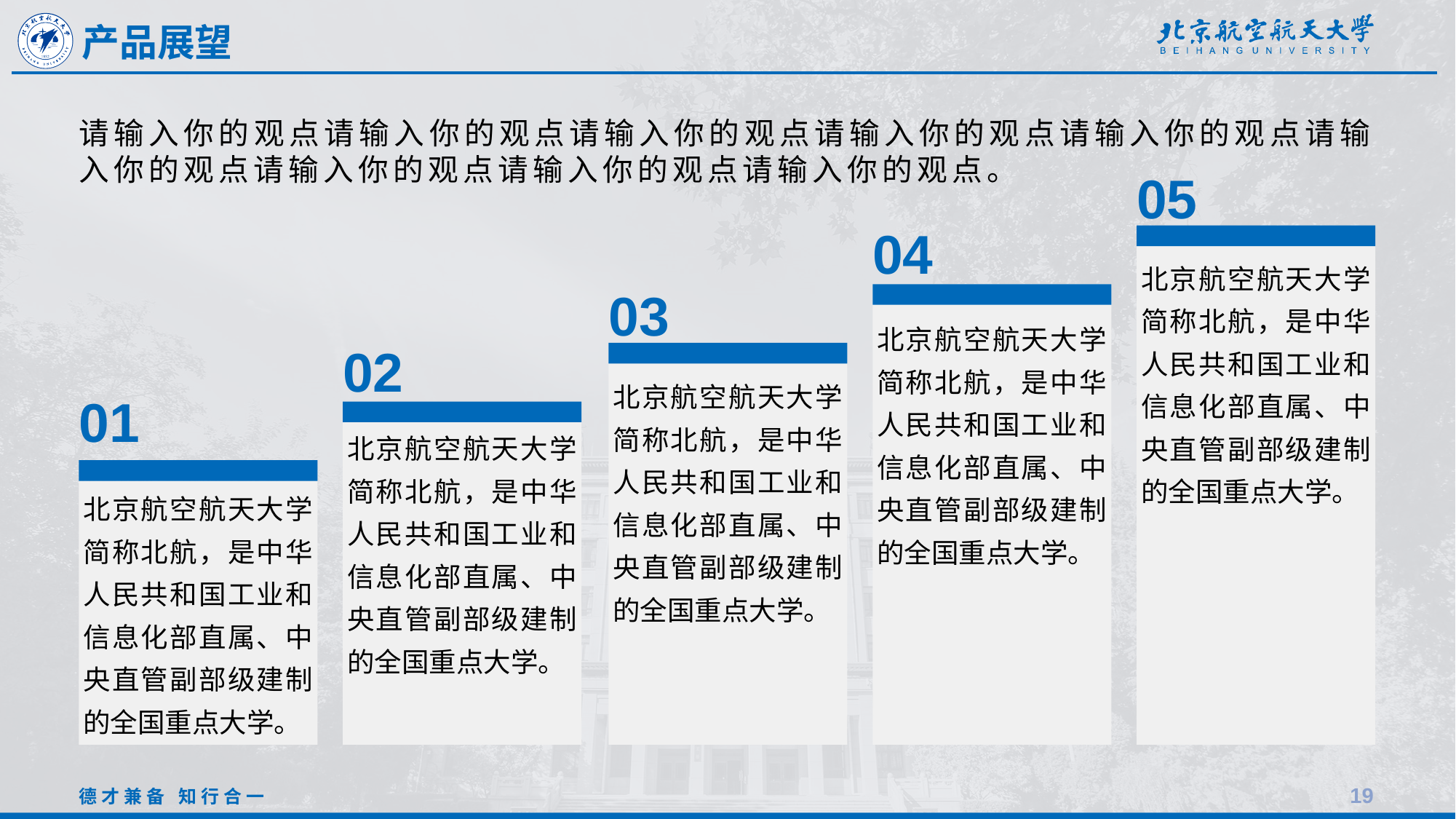

产品展望
请输入你的观点请输入你的观点请输入你的观点请输入你的观点请输入你的观点请输入你的观点请输入你的观点请输入你的观点请输入你的观点。
05

北京航空航天大学简称北航，是中华人民共和国工业和信息化部直属、中央直管副部级建制的全国重点大学。
04

北京航空航天大学简称北航，是中华人民共和国工业和信息化部直属、中央直管副部级建制的全国重点大学。
03

北京航空航天大学简称北航，是中华人民共和国工业和信息化部直属、中央直管副部级建制的全国重点大学。
02

北京航空航天大学简称北航，是中华人民共和国工业和信息化部直属、中央直管副部级建制的全国重点大学。
01

北京航空航天大学简称北航，是中华人民共和国工业和信息化部直属、中央直管副部级建制的全国重点大学。
19